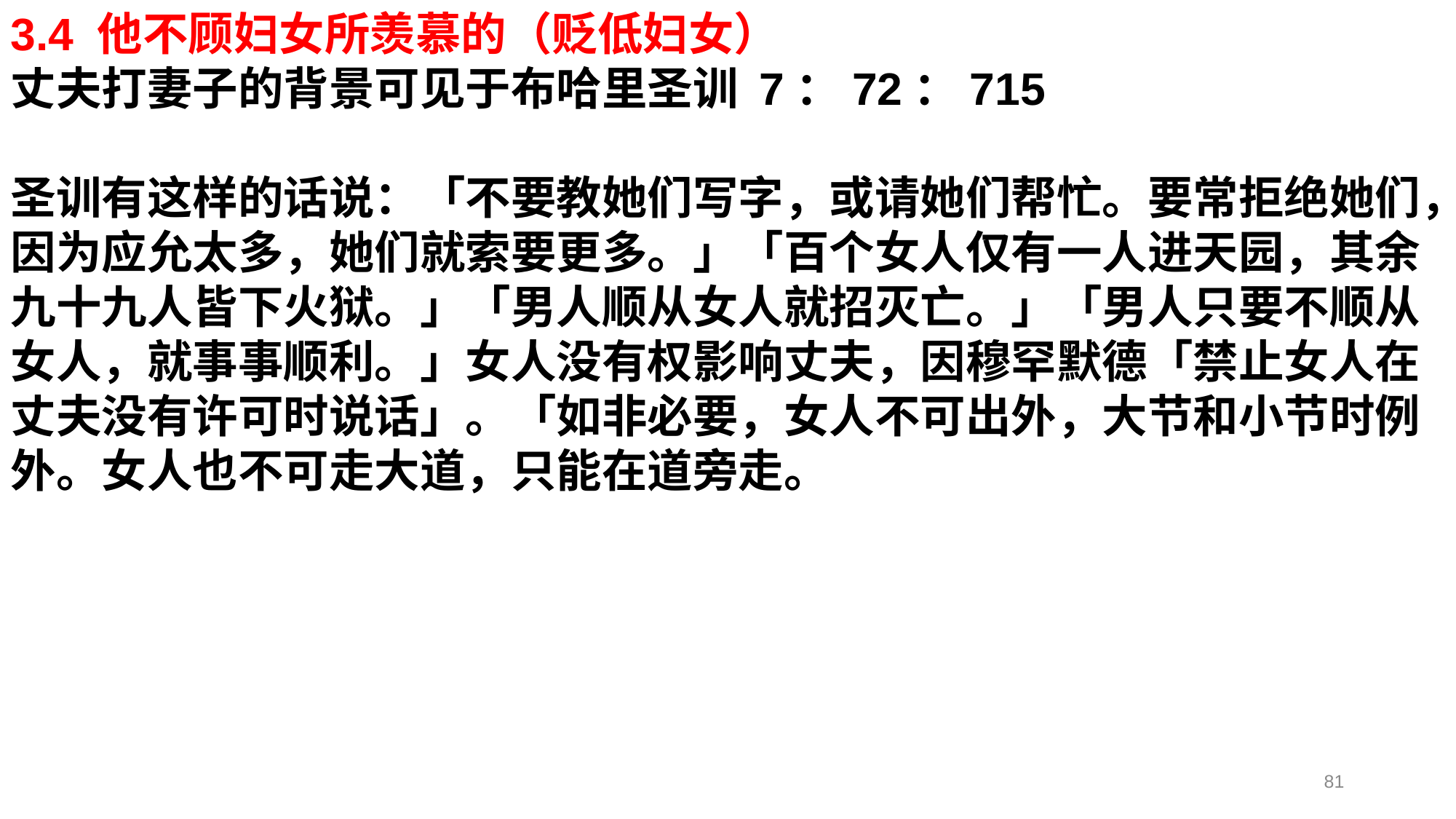

3.4 他不顾妇女所羡慕的（贬低妇女）
丈夫打妻子的背景可见于布哈里圣训 7：72：715

圣训有这样的话说：「不要教她们写字，或请她们帮忙。要常拒绝她们，因为应允太多，她们就索要更多。」「百个女人仅有一人进天园，其余九十九人皆下火狱。」「男人顺从女人就招灭亡。」「男人只要不顺从女人，就事事顺利。」女人没有权影响丈夫，因穆罕默德「禁止女人在丈夫没有许可时说话」。「如非必要，女人不可出外，大节和小节时例外。女人也不可走大道，只能在道旁走。

81